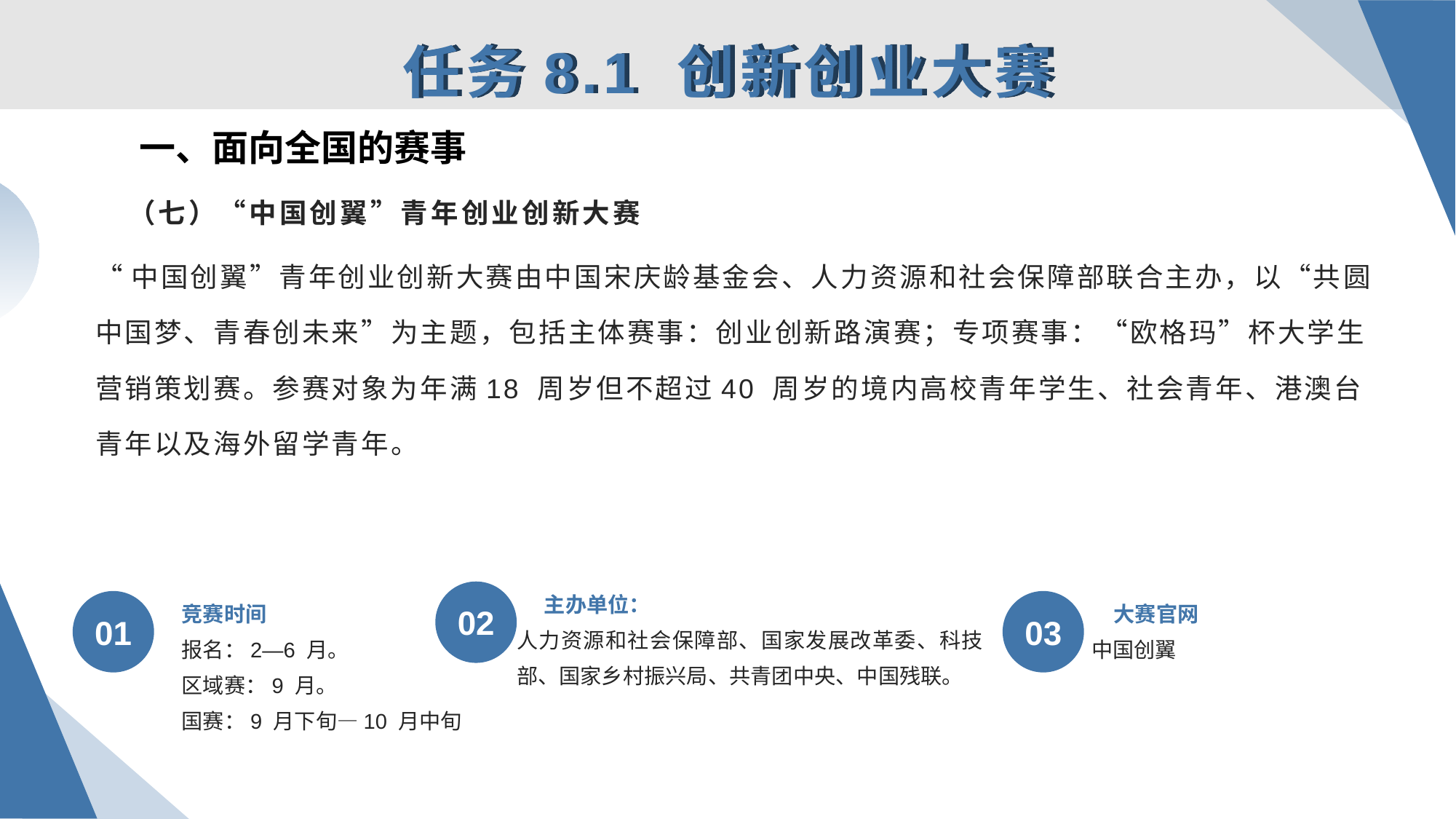

任务8.1 创新创业大赛
一、面向全国的赛事

# （七）“中国创翼”青年创业创新大赛
“中国创翼”青年创业创新大赛由中国宋庆龄基金会、人力资源和社会保障部联合主办，以“共圆中国梦、青春创未来”为主题，包括主体赛事：创业创新路演赛；专项赛事：“欧格玛”杯大学生营销策划赛。参赛对象为年满18 周岁但不超过40 周岁的境内高校青年学生、社会青年、港澳台青年以及海外留学青年。
主办单位：
竞赛时间
大赛官网
02
01
03
人力资源和社会保障部、国家发展改革委、科技部、国家乡村振兴局、共青团中央、中国残联。
中国创翼
报名：2—6 月。
区域赛：9 月。
国赛：9 月下旬—10 月中旬